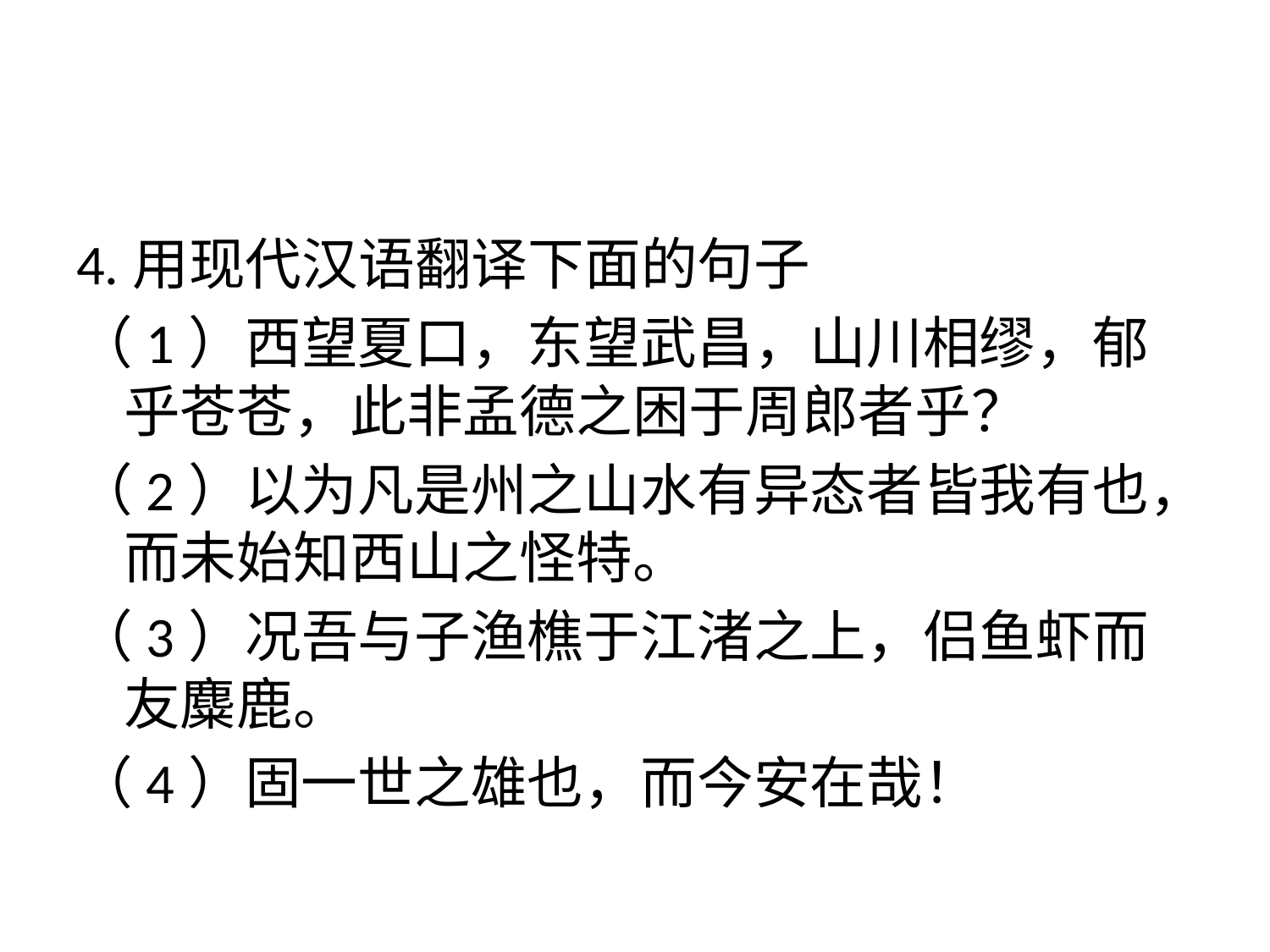

#
4.用现代汉语翻译下面的句子
（1）西望夏口，东望武昌，山川相缪，郁乎苍苍，此非孟德之困于周郎者乎？
（2）以为凡是州之山水有异态者皆我有也，而未始知西山之怪特。
（3）况吾与子渔樵于江渚之上，侣鱼虾而友麋鹿。
（4）固一世之雄也，而今安在哉！